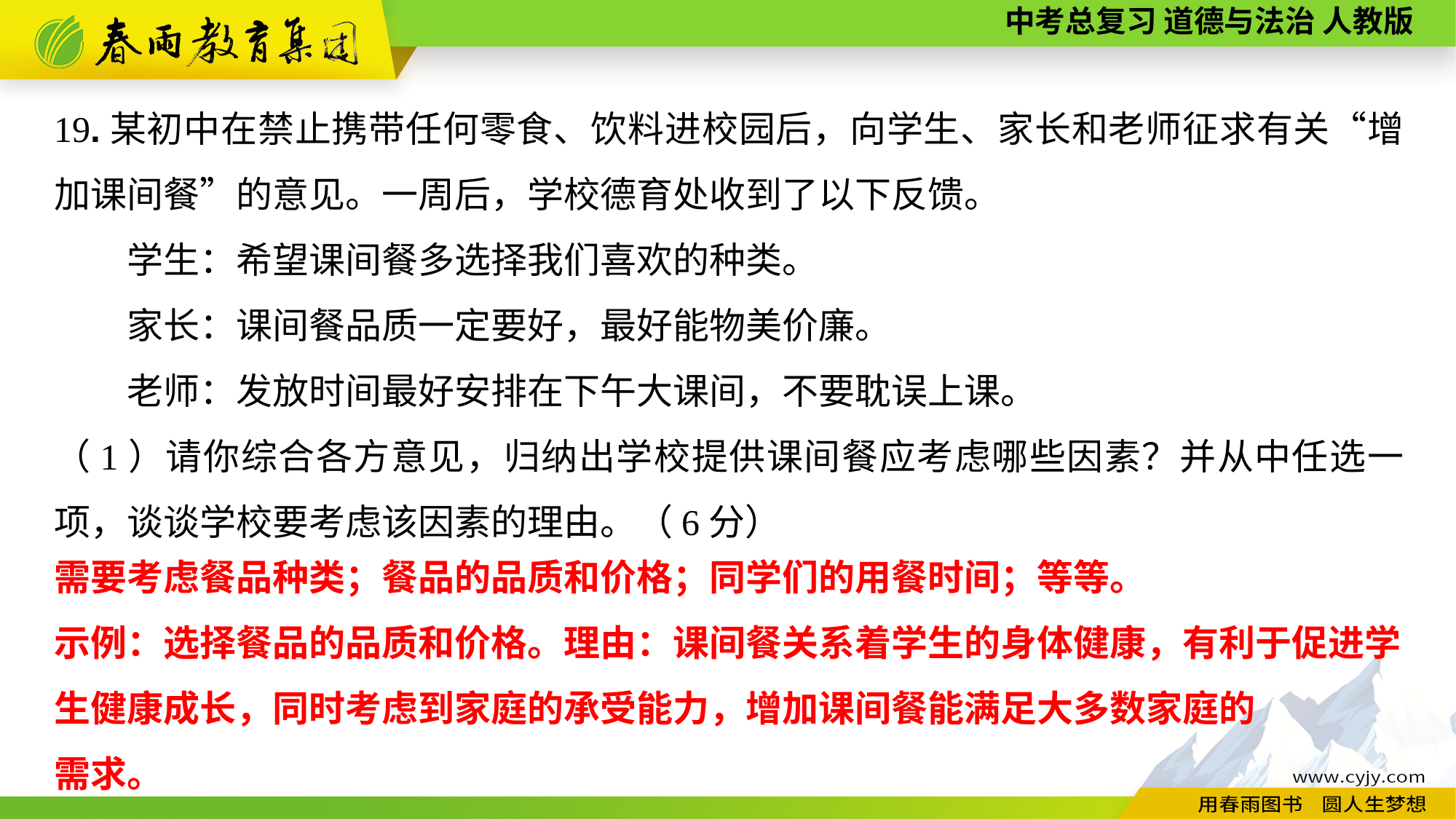

19.某初中在禁止携带任何零食、饮料进校园后，向学生、家长和老师征求有关“增加课间餐”的意见。一周后，学校德育处收到了以下反馈。
　　学生：希望课间餐多选择我们喜欢的种类。
　　家长：课间餐品质一定要好，最好能物美价廉。
　　老师：发放时间最好安排在下午大课间，不要耽误上课。
（1）请你综合各方意见，归纳出学校提供课间餐应考虑哪些因素？并从中任选一项，谈谈学校要考虑该因素的理由。（6分）
需要考虑餐品种类；餐品的品质和价格；同学们的用餐时间；等等。
示例：选择餐品的品质和价格。理由：课间餐关系着学生的身体健康，有利于促进学生健康成长，同时考虑到家庭的承受能力，增加课间餐能满足大多数家庭的
需求。